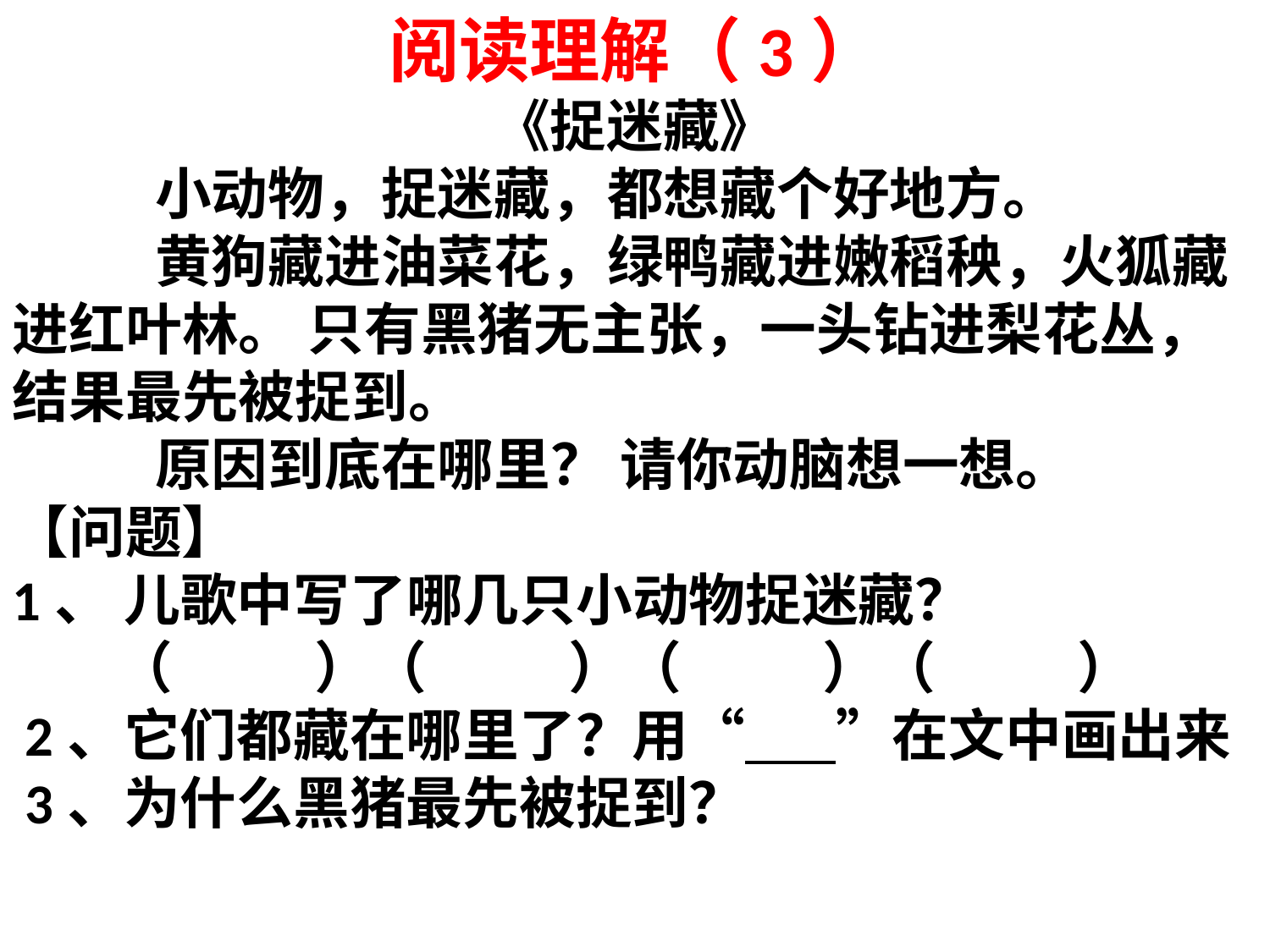

阅读理解（3）
《捉迷藏》
          小动物，捉迷藏，都想藏个好地方。
          黄狗藏进油菜花，绿鸭藏进嫩稻秧，火狐藏进红叶林。 只有黑猪无主张，一头钻进梨花丛，结果最先被捉到。
          原因到底在哪里？ 请你动脑想一想。
【问题】
1、 儿歌中写了哪几只小动物捉迷藏？
       （           ）（           ）（           ）（           ）
 2、它们都藏在哪里了？用“       ”在文中画出来
 3、为什么黑猪最先被捉到？